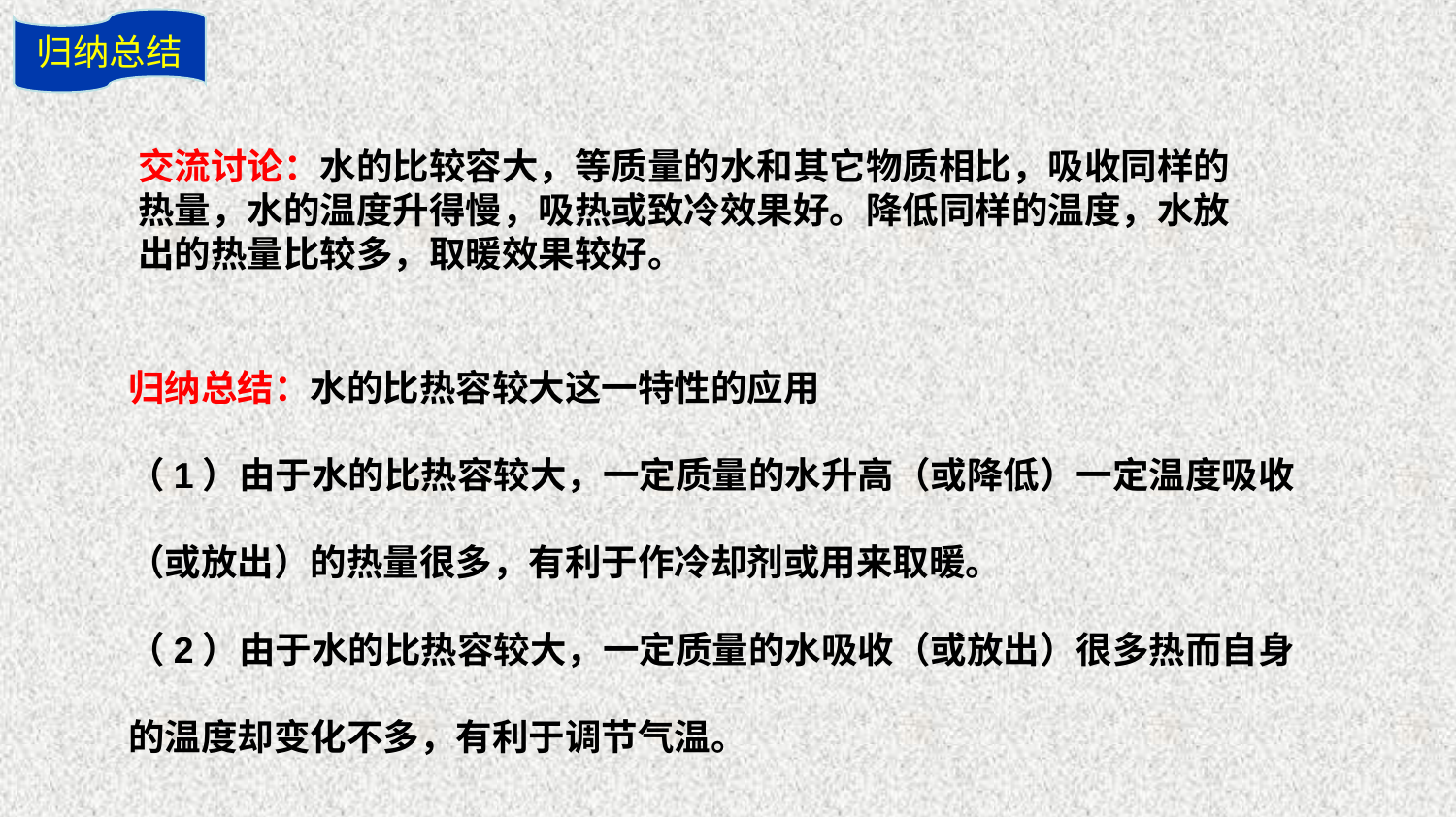

归纳总结
交流讨论：水的比较容大，等质量的水和其它物质相比，吸收同样的热量，水的温度升得慢，吸热或致冷效果好。降低同样的温度，水放出的热量比较多，取暖效果较好。
归纳总结：水的比热容较大这一特性的应用
（1）由于水的比热容较大，一定质量的水升高（或降低）一定温度吸收（或放出）的热量很多，有利于作冷却剂或用来取暖。
（2）由于水的比热容较大，一定质量的水吸收（或放出）很多热而自身的温度却变化不多，有利于调节气温。